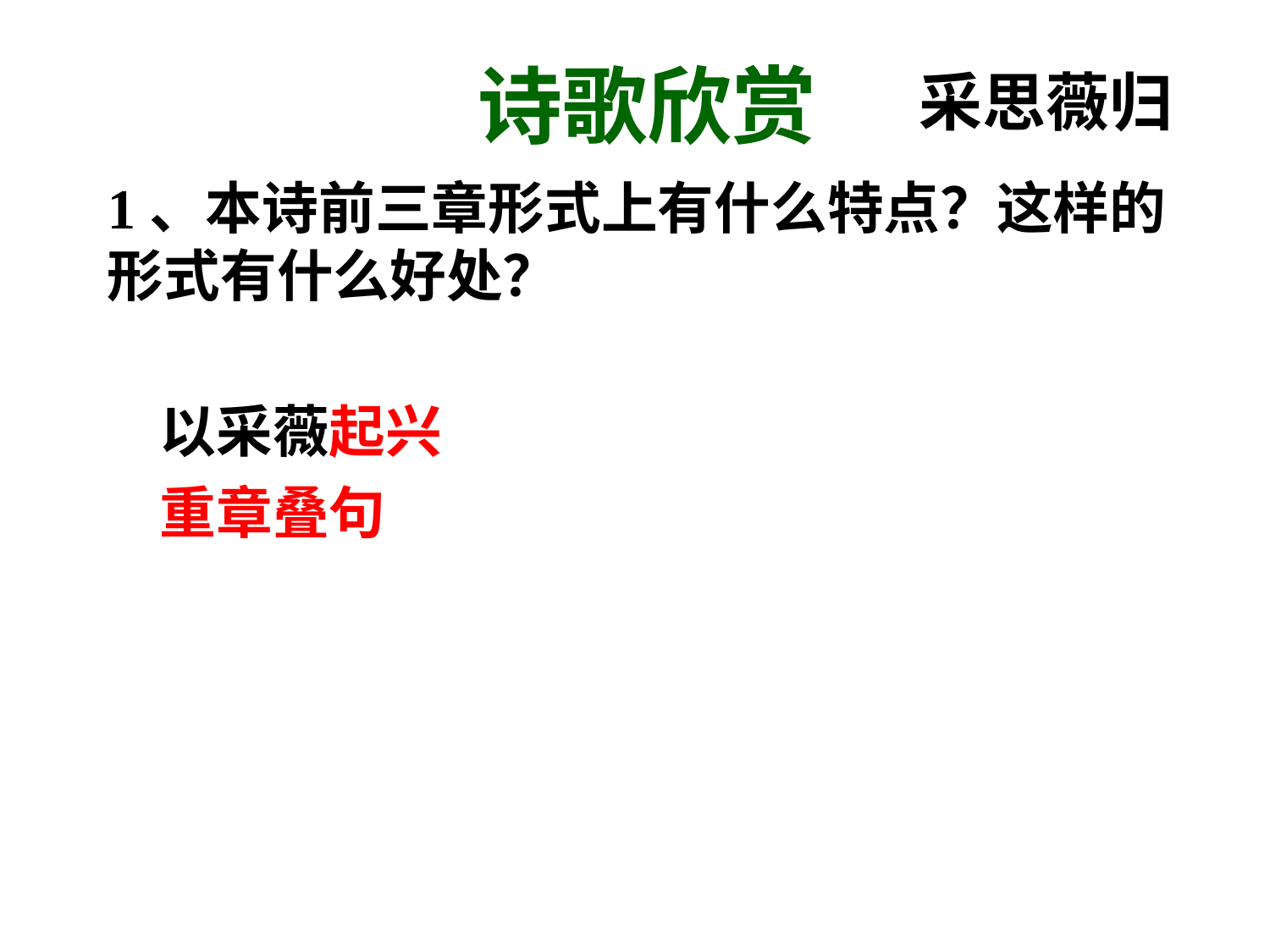

诗歌欣赏
采思薇归
1、本诗前三章形式上有什么特点？这样的形式有什么好处？
   以采薇起兴
   重章叠句